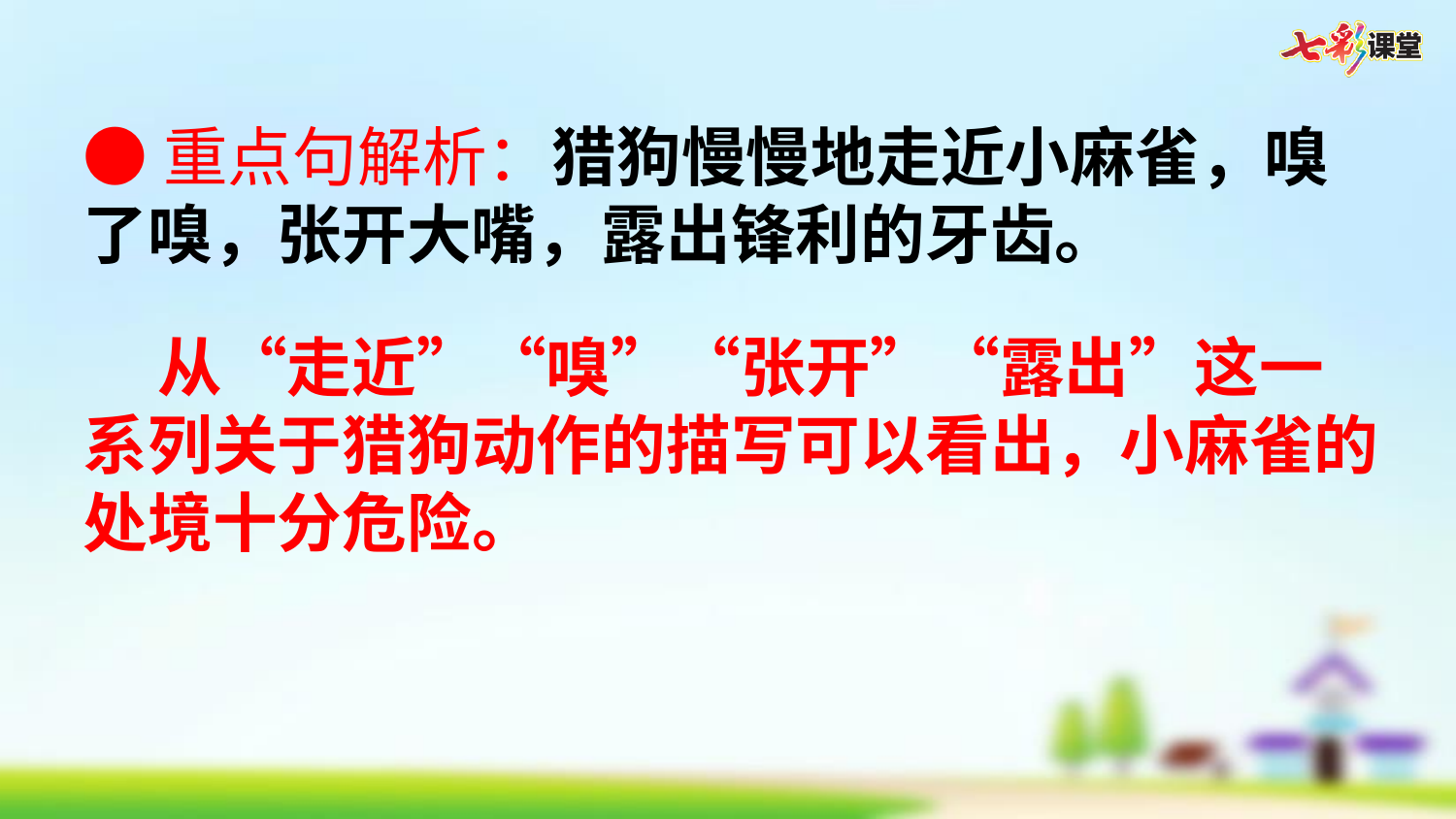

●重点句解析：猎狗慢慢地走近小麻雀，嗅了嗅，张开大嘴，露出锋利的牙齿。
    从“走近”“嗅”“张开”“露出”这一系列关于猎狗动作的描写可以看出，小麻雀的处境十分危险。